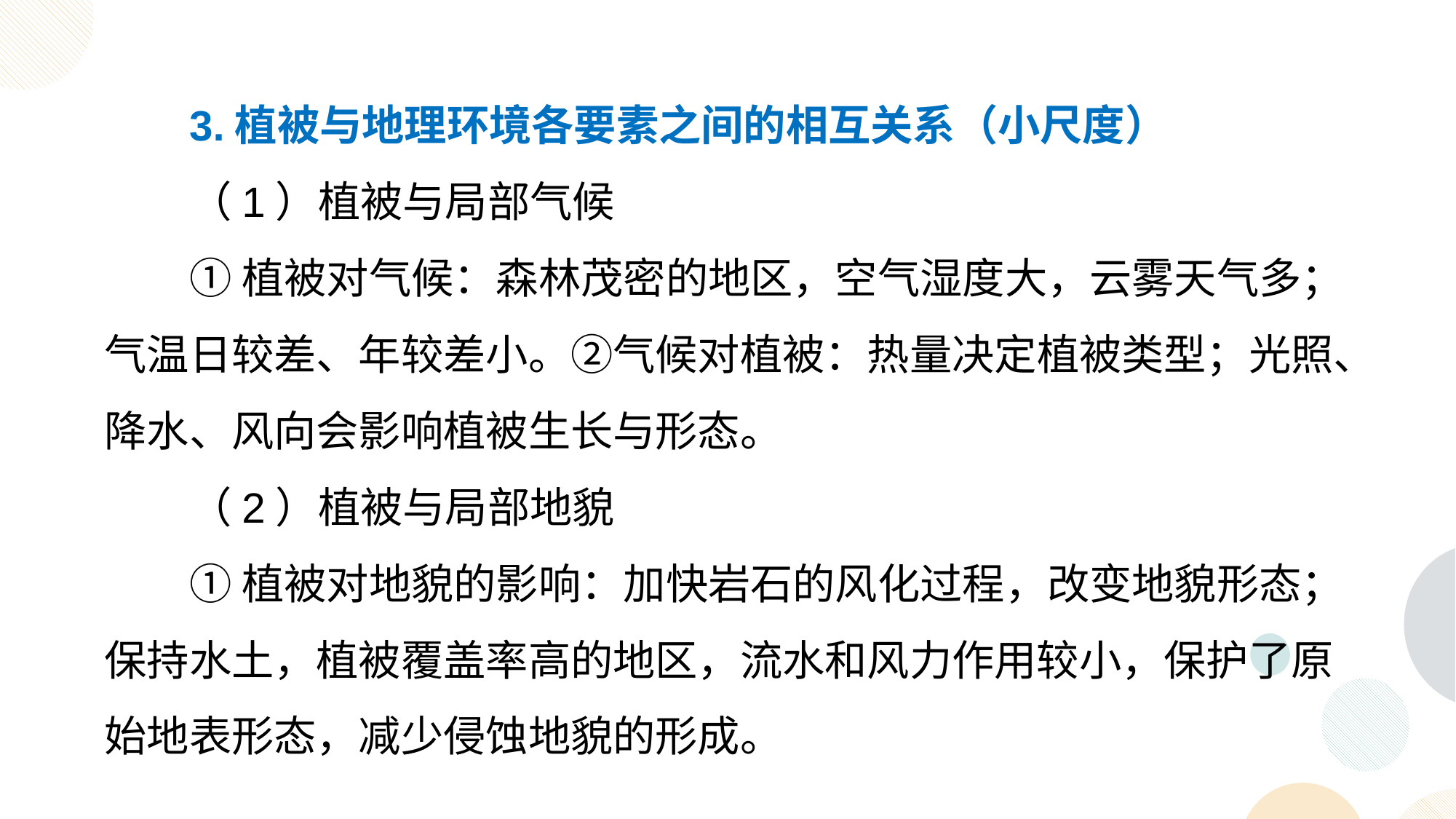

3.植被与地理环境各要素之间的相互关系（小尺度）
（1）植被与局部气候
①植被对气候：森林茂密的地区，空气湿度大，云雾天气多；气温日较差、年较差小。②气候对植被：热量决定植被类型；光照、降水、风向会影响植被生长与形态。
（2）植被与局部地貌
①植被对地貌的影响：加快岩石的风化过程，改变地貌形态；保持水土，植被覆盖率高的地区，流水和风力作用较小，保护了原始地表形态，减少侵蚀地貌的形成。